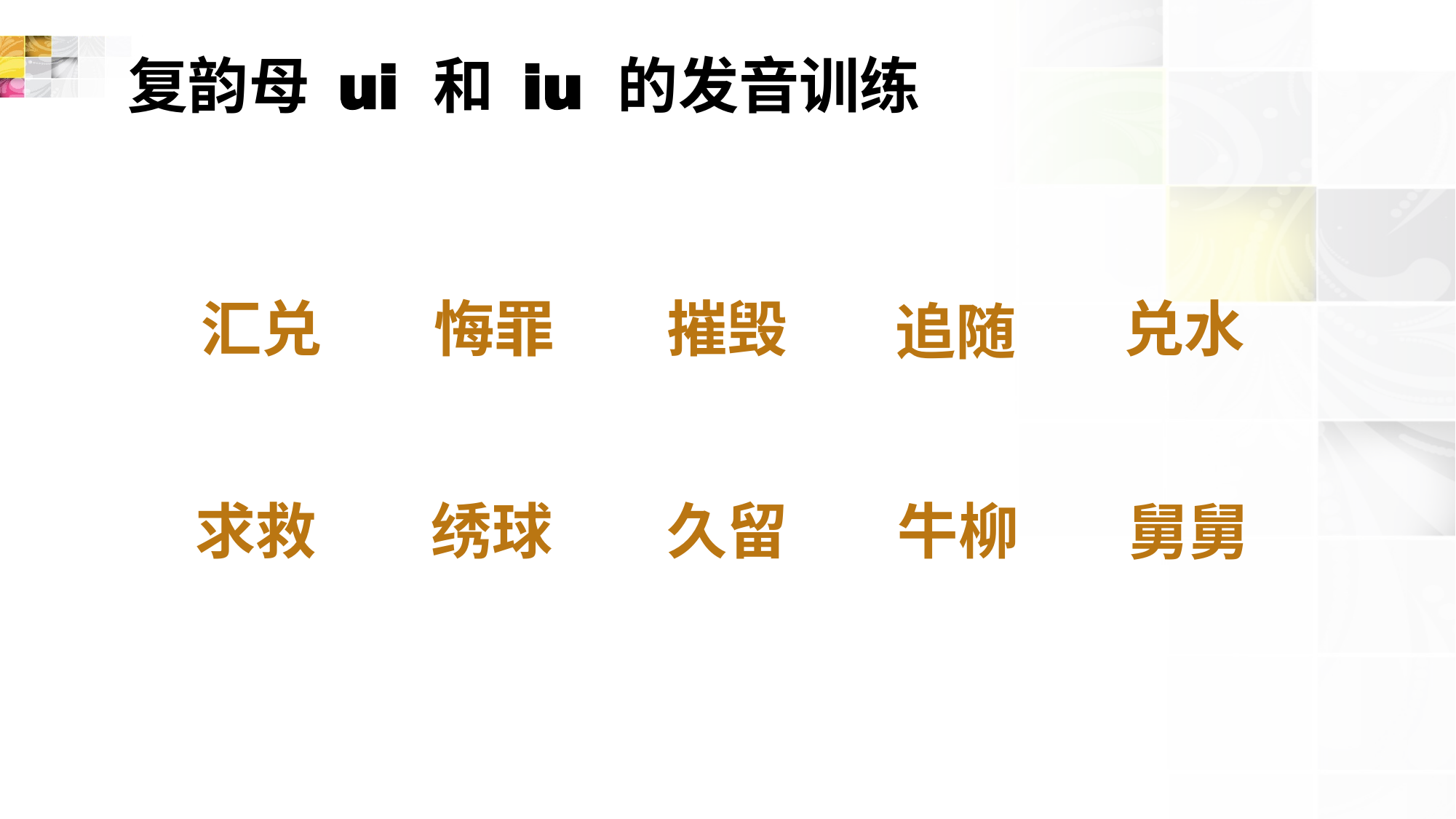

# 复韵母 ui 和 iu 的发音训练
汇兑
悔罪
摧毁
兑水
追随
求救
绣球
久留
牛柳
舅舅